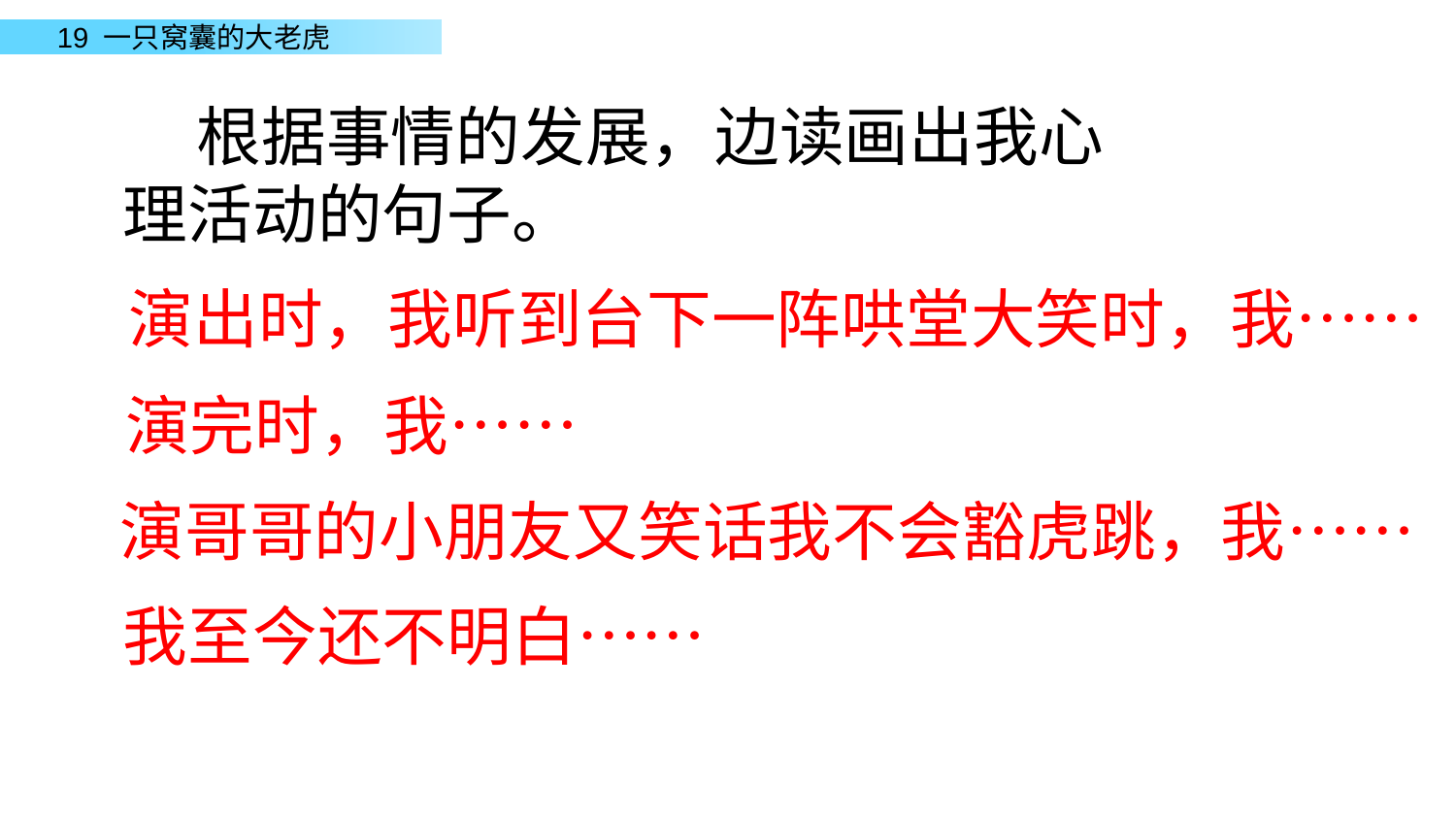

根据事情的发展，边读画出我心理活动的句子。
演出时，我听到台下一阵哄堂大笑时，我……
演完时，我……
演哥哥的小朋友又笑话我不会豁虎跳，我……
我至今还不明白……